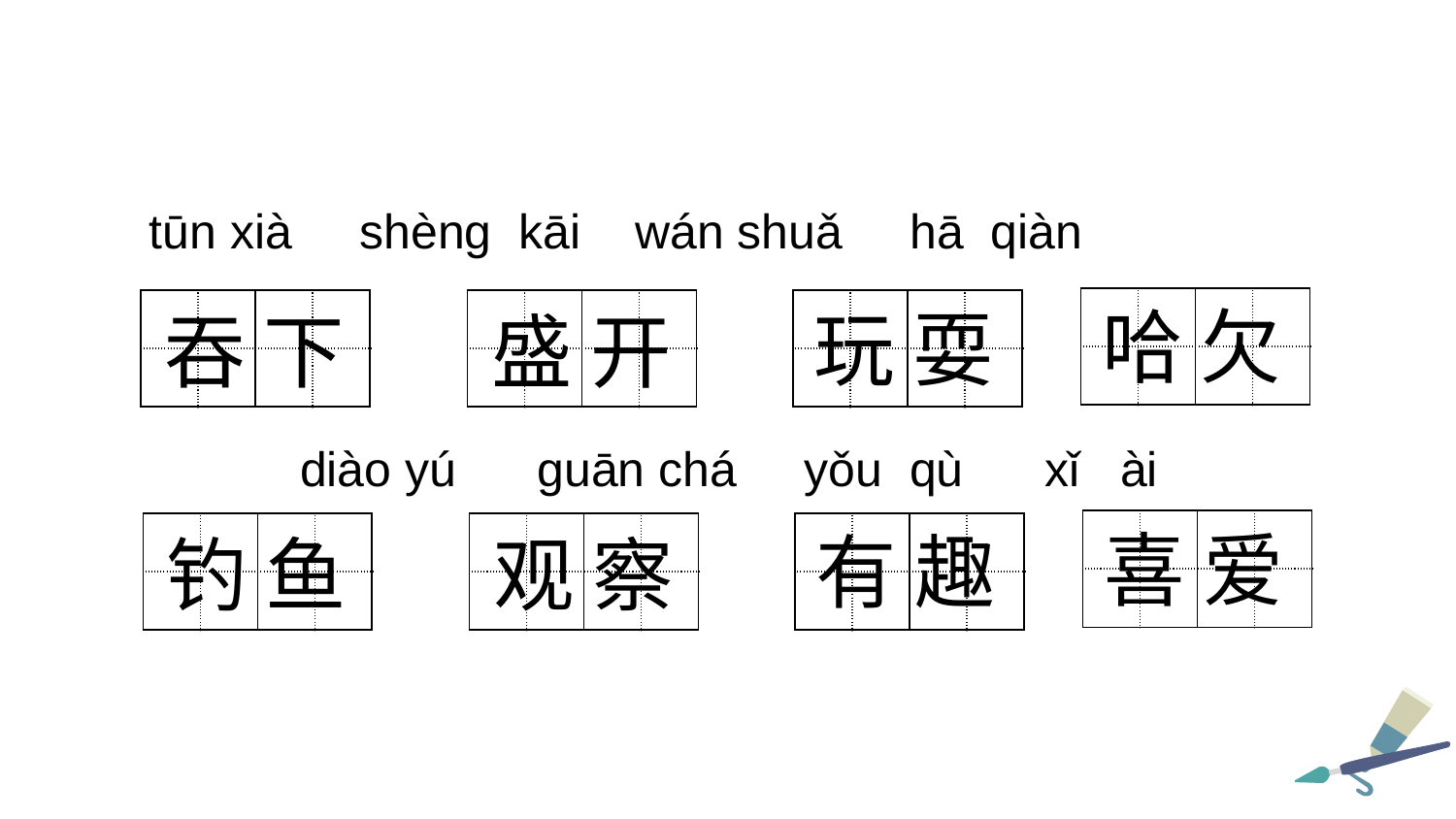

tūn xià     shèng  kāi    wán shuǎ     hā  qiàn
|  |  |  |  |
| --- | --- | --- | --- |
|  |  |  |  |
哈 欠
|  |  |  |  |
| --- | --- | --- | --- |
|  |  |  |  |
|  |  |  |  |
| --- | --- | --- | --- |
|  |  |  |  |
|  |  |  |  |
| --- | --- | --- | --- |
|  |  |  |  |
玩 耍
吞 下
盛 开
 diào yú      guān chá     yǒu  qù      xǐ   ài
|  |  |  |  |
| --- | --- | --- | --- |
|  |  |  |  |
喜 爱
|  |  |  |  |
| --- | --- | --- | --- |
|  |  |  |  |
|  |  |  |  |
| --- | --- | --- | --- |
|  |  |  |  |
|  |  |  |  |
| --- | --- | --- | --- |
|  |  |  |  |
有 趣
钓 鱼
观 察